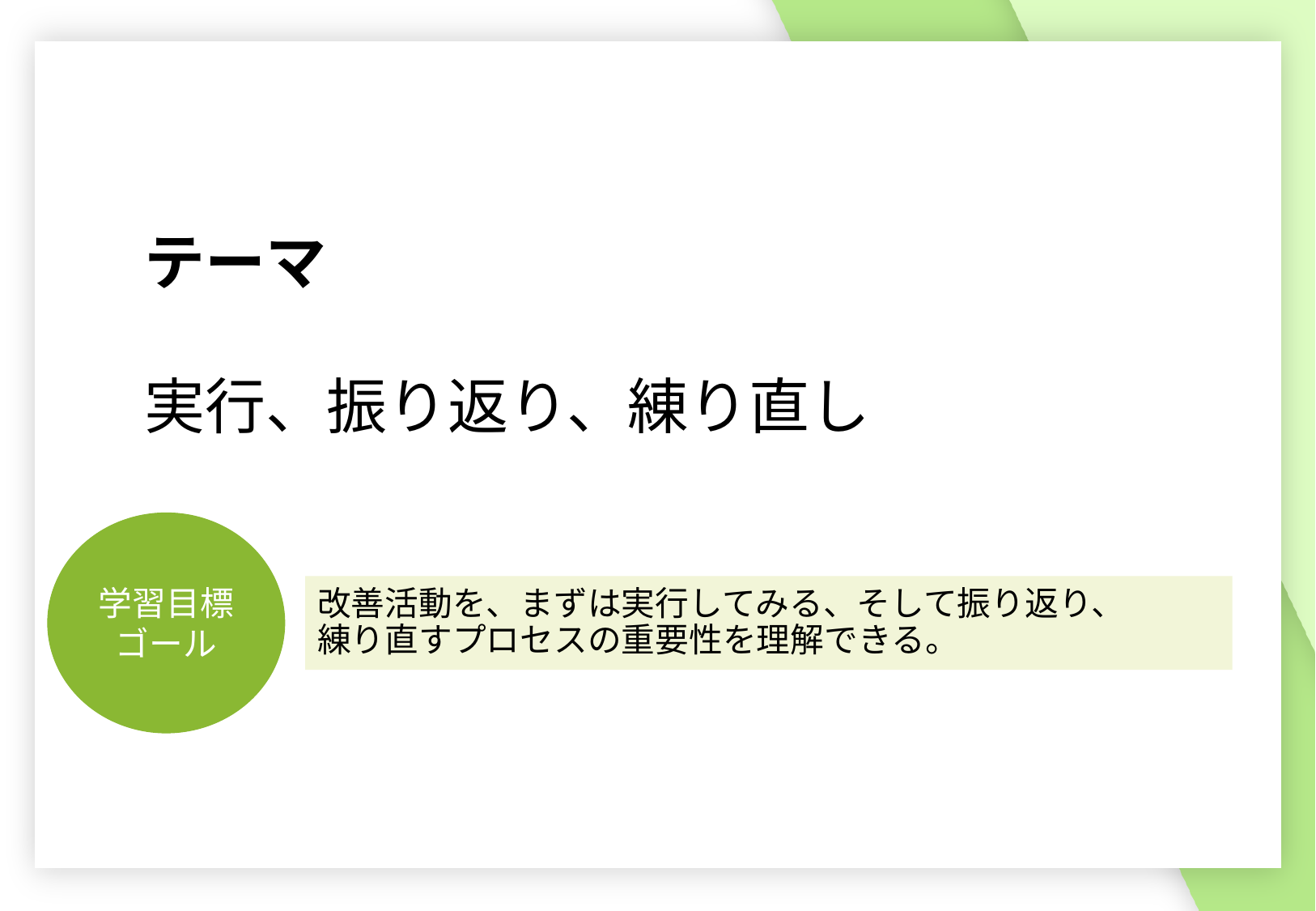

実行、振り返り、練り直し
改善活動を、まずは実行してみる、そして振り返り、
練り直すプロセスの重要性を理解できる。